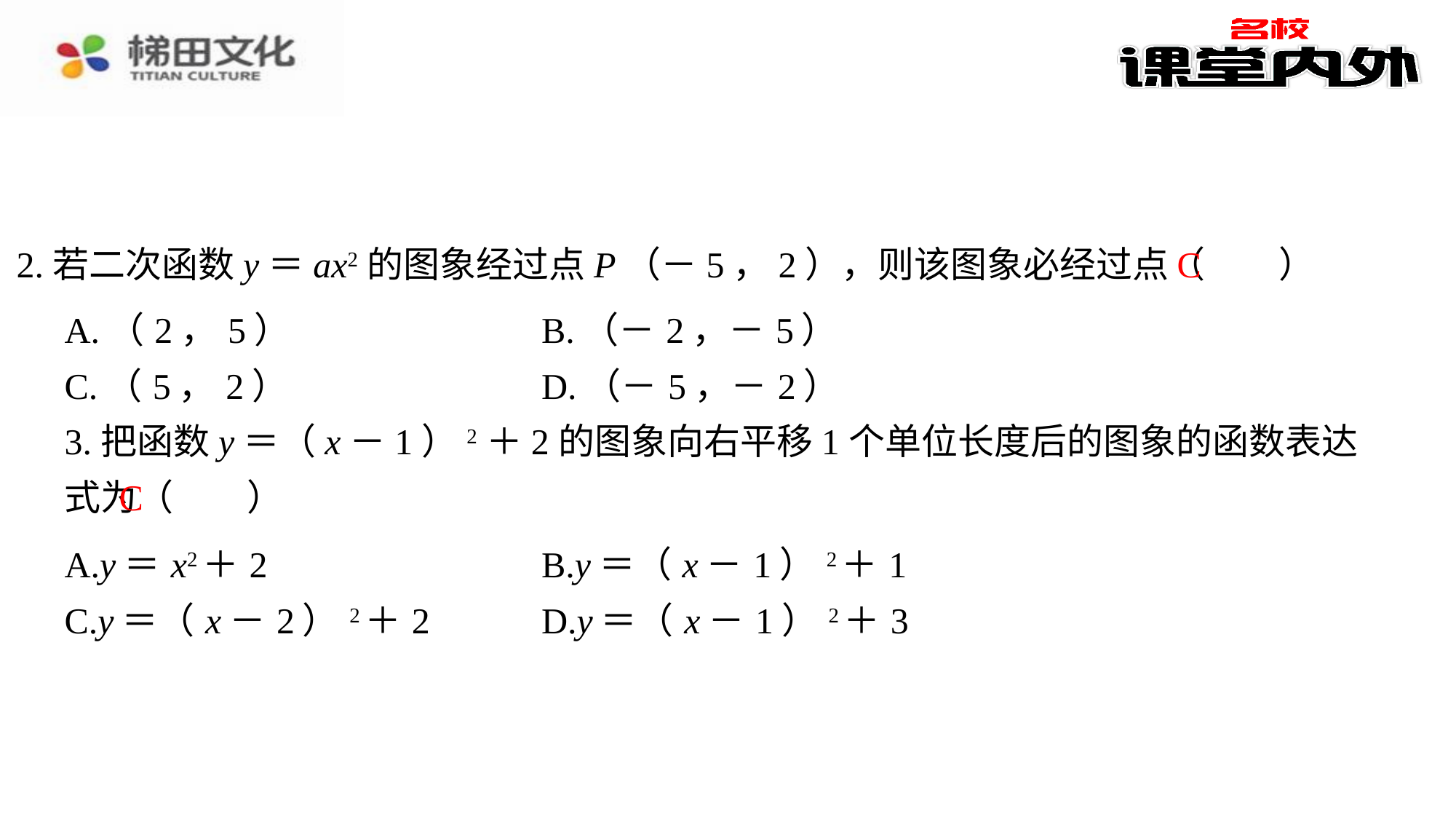

C
2.若二次函数y＝ax2的图象经过点P（－5，2），则该图象必经过点（　C　）
| A.（2，5） | B.（－2，－5） |
| --- | --- |
| C.（5，2） | D.（－5，－2） |
3.把函数y＝（x－1）2＋2的图象向右平移1个单位长度后的图象的函数表达式为（　C　）
C
| A.y＝x2＋2 | B.y＝（x－1）2＋1 |
| --- | --- |
| C.y＝（x－2）2＋2 | D.y＝（x－1）2＋3 |